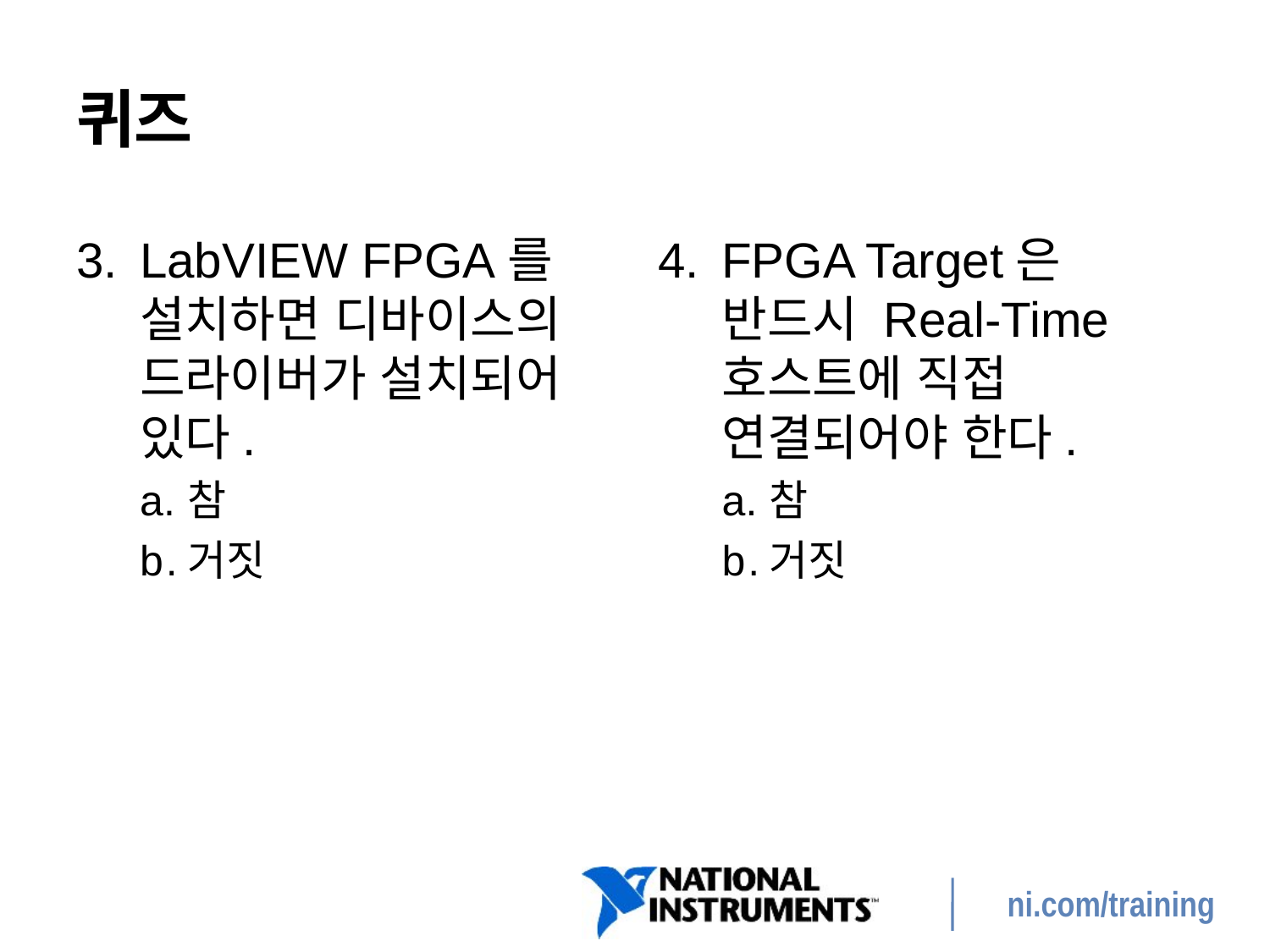

# 퀴즈
LabVIEW FPGA를 설치하면 디바이스의 드라이버가 설치되어 있다.
참
거짓
FPGA Target은 반드시 Real-Time 호스트에 직접 연결되어야 한다.
참
거짓